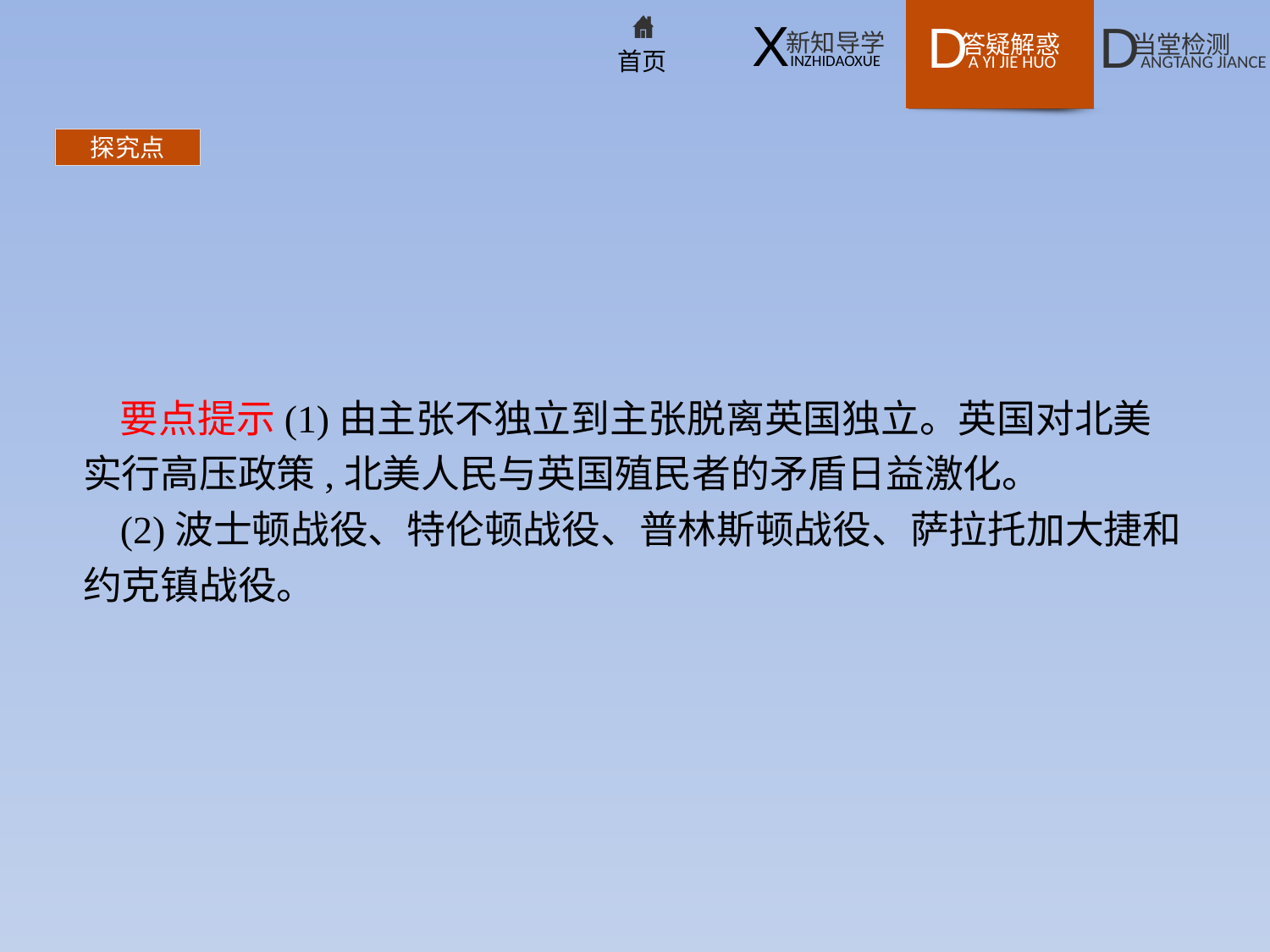

探究点
要点提示(1)由主张不独立到主张脱离英国独立。英国对北美实行高压政策,北美人民与英国殖民者的矛盾日益激化。
(2)波士顿战役、特伦顿战役、普林斯顿战役、萨拉托加大捷和约克镇战役。